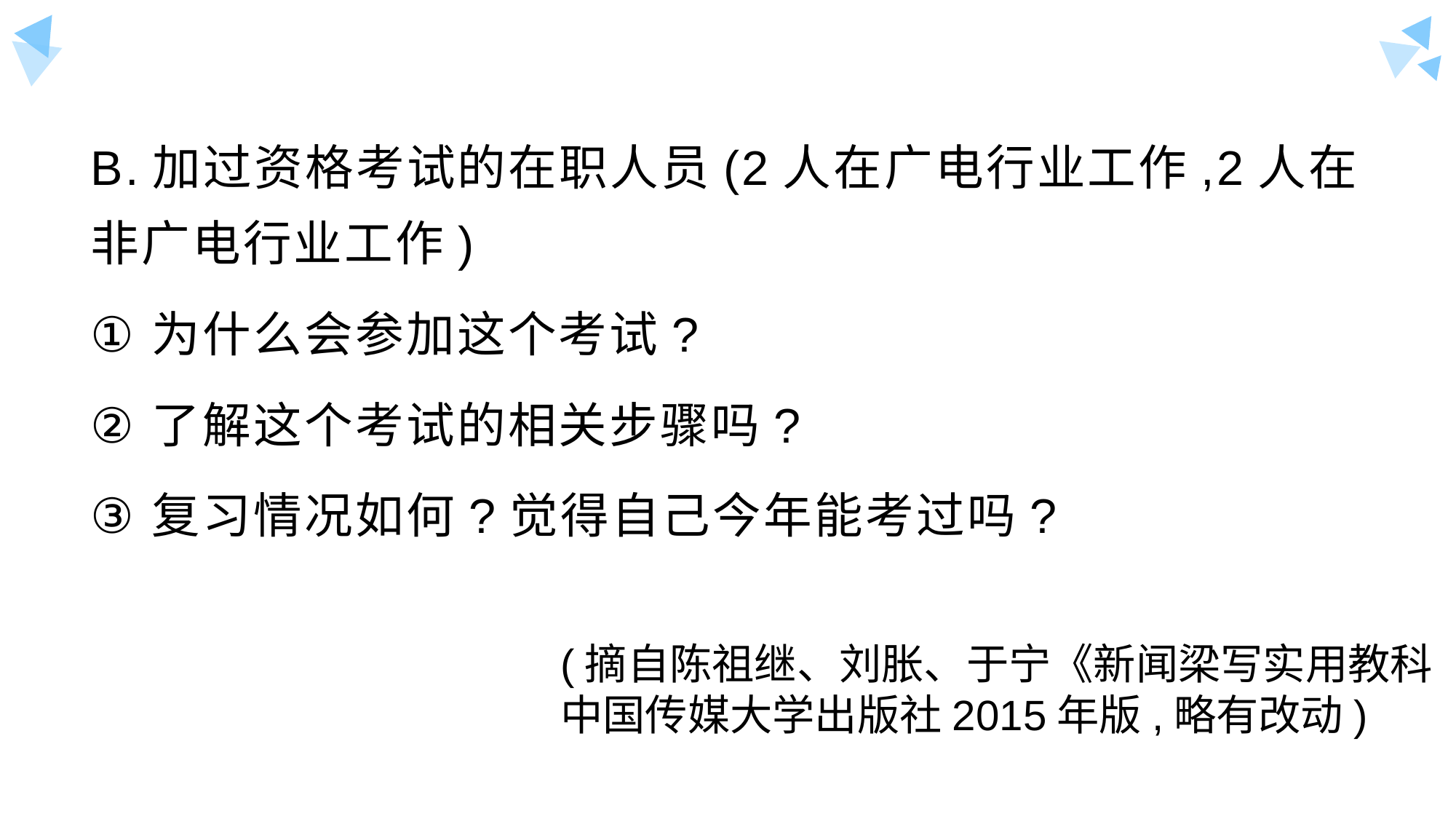

B.加过资格考试的在职人员(2人在广电行业工作,2人在非广电行业工作)
为什么会参加这个考试?
了解这个考试的相关步骤吗?
复习情况如何?觉得自己今年能考过吗?
(摘自陈祖继、刘胀、于宁《新闻梁写实用教科中国传媒大学出版社2015年版,略有改动)